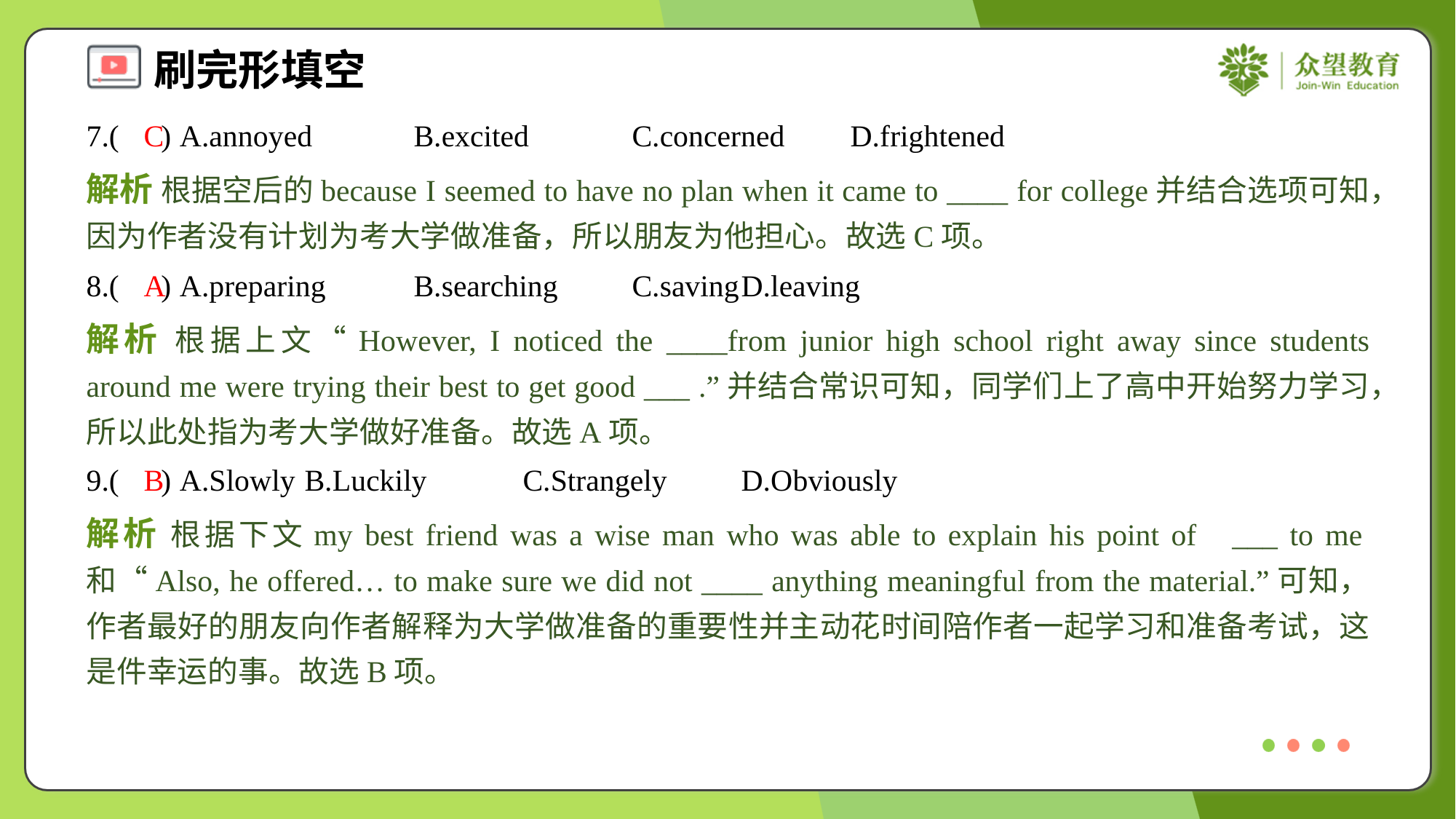

7.(     ) A.annoyed	B.excited	C.concerned	D.frightened
C
解析 根据空后的because I seemed to have no plan when it came to ____ for college并结合选项可知，因为作者没有计划为考大学做准备，所以朋友为他担心。故选C项。
8.(     ) A.preparing	B.searching	C.saving	D.leaving
A
解析 根据上文“However, I noticed the ____from junior high school right away since students around me were trying their best to get good ___ .”并结合常识可知，同学们上了高中开始努力学习，所以此处指为考大学做好准备。故选A项。
9.(     ) A.Slowly	B.Luckily	C.Strangely	D.Obviously
B
解析 根据下文my best friend was a wise man who was able to explain his point of   ___ to me和“Also, he offered… to make sure we did not ____ anything meaningful from the material.”可知，作者最好的朋友向作者解释为大学做准备的重要性并主动花时间陪作者一起学习和准备考试，这是件幸运的事。故选B项。